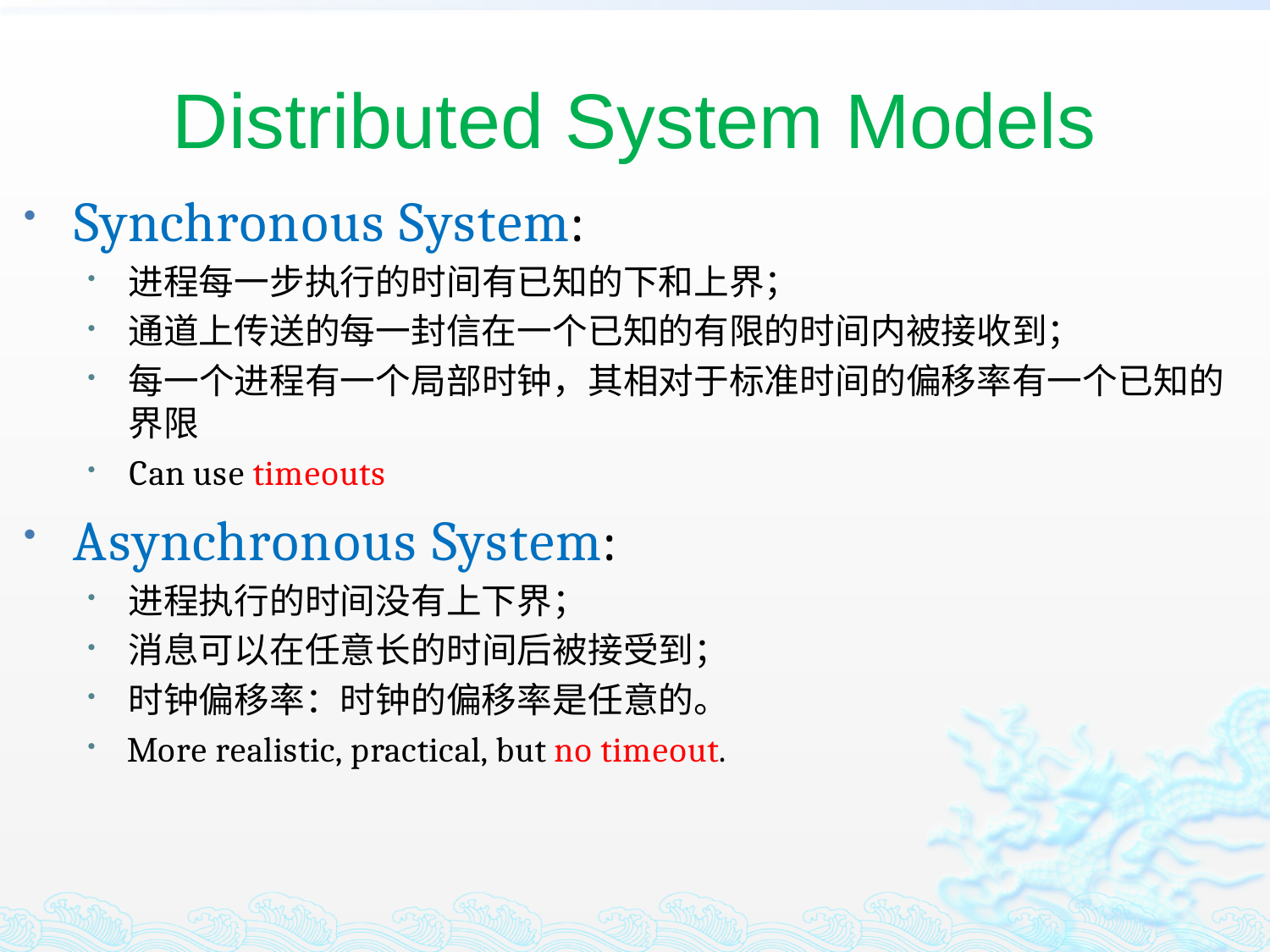

# Distributed System Models
Synchronous System:
进程每一步执行的时间有已知的下和上界；
通道上传送的每一封信在一个已知的有限的时间内被接收到；
每一个进程有一个局部时钟，其相对于标准时间的偏移率有一个已知的界限
Can use timeouts
Asynchronous System:
进程执行的时间没有上下界；
消息可以在任意长的时间后被接受到；
时钟偏移率：时钟的偏移率是任意的。
More realistic, practical, but no timeout.